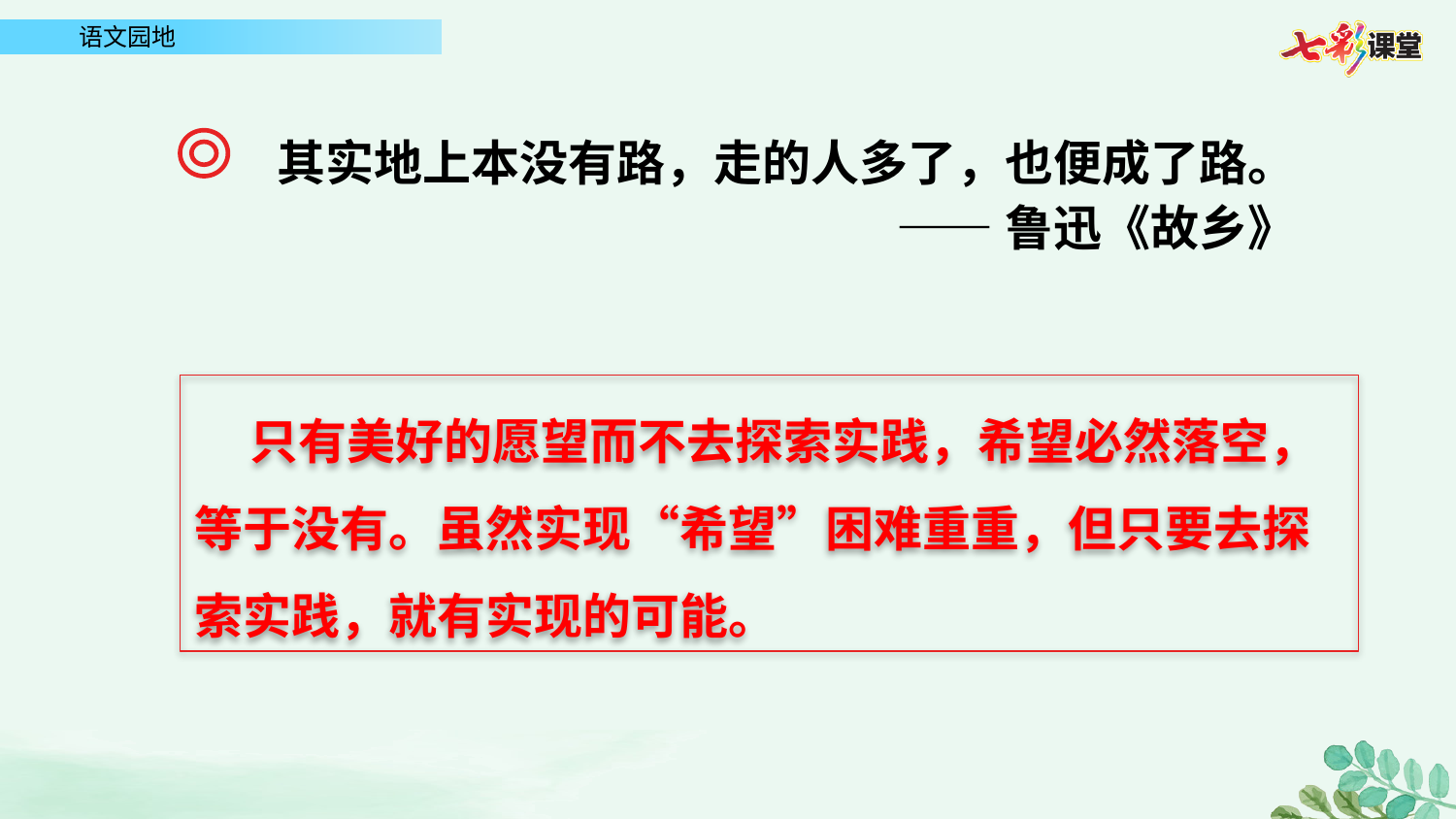

其实地上本没有路，走的人多了，也便成了路。
——鲁迅《故乡》

    只有美好的愿望而不去探索实践，希望必然落空，等于没有。虽然实现“希望”困难重重，但只要去探索实践，就有实现的可能。